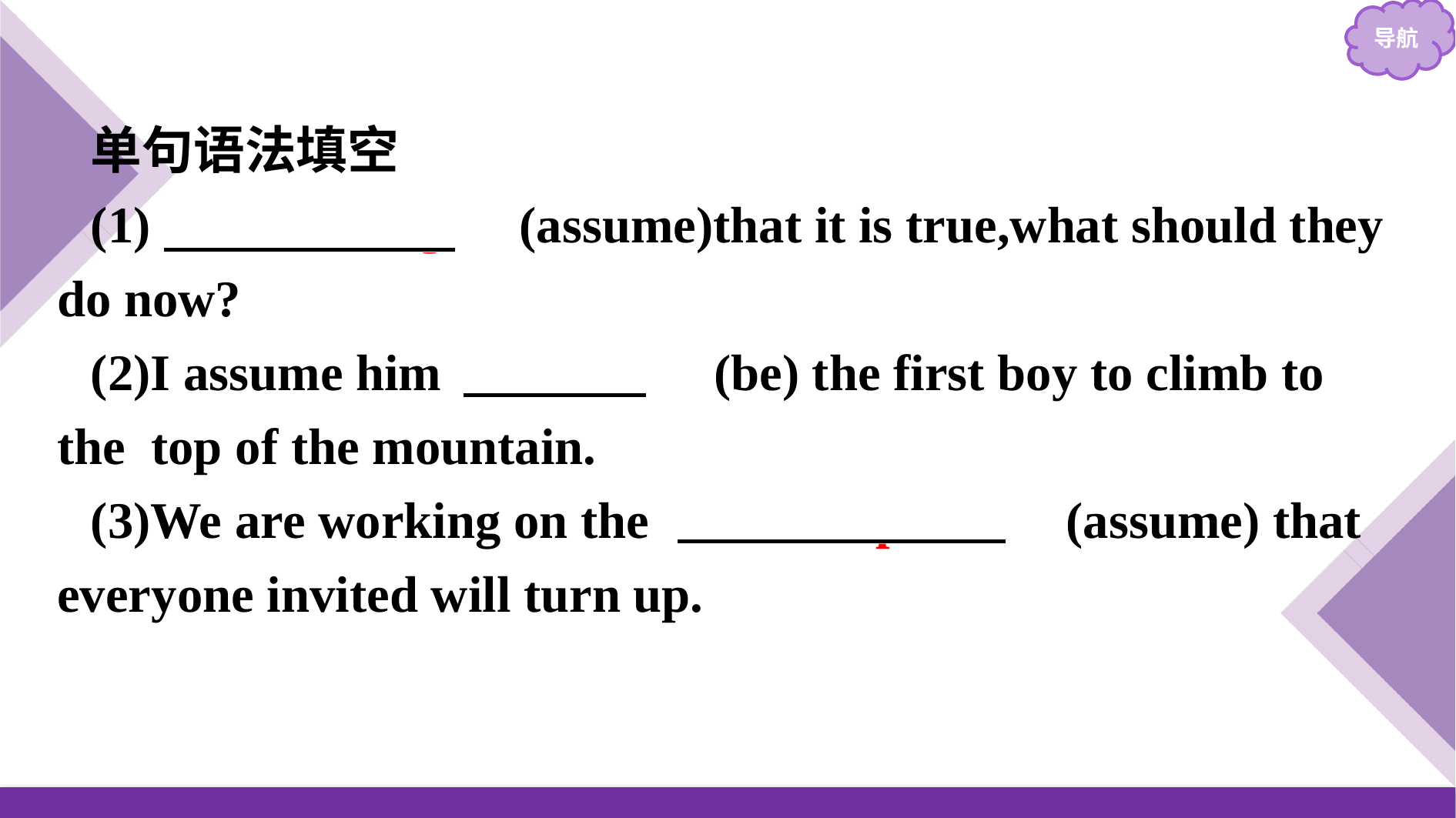

单句语法填空
(1)　Assuming　(assume)that it is true,what should they do now?
(2)I assume him 　to be　(be) the first boy to climb to the  top of the mountain.
(3)We are working on the 　assumption　(assume) that everyone invited will turn up.